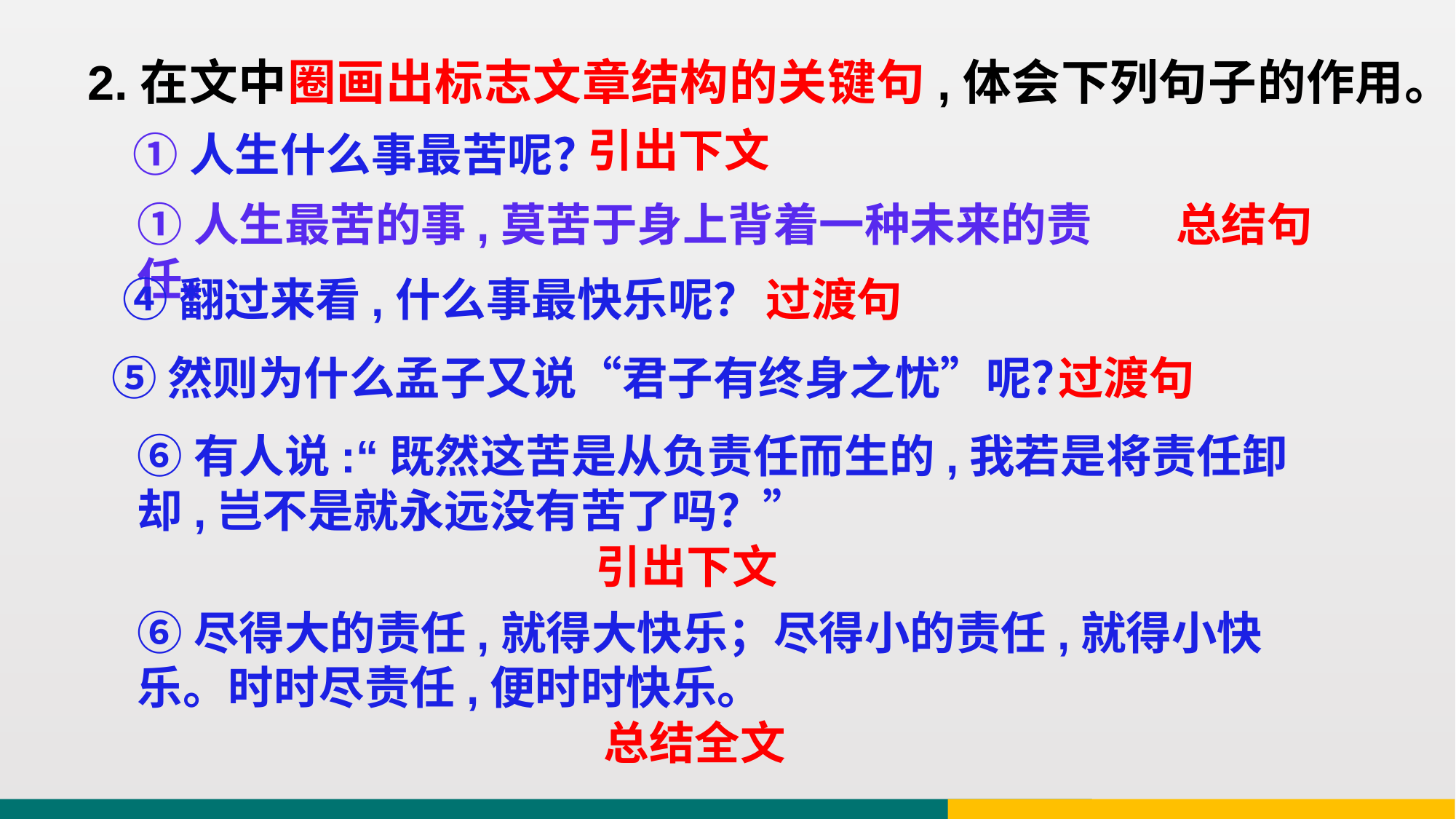

2.在文中圈画出标志文章结构的关键句,体会下列句子的作用。
引出下文
①人生什么事最苦呢？
①人生最苦的事,莫苦于身上背着一种未来的责任。
总结句
④翻过来看,什么事最快乐呢？
过渡句
⑤然则为什么孟子又说“君子有终身之忧”呢？
过渡句
⑥有人说:“既然这苦是从负责任而生的,我若是将责任卸却,岂不是就永远没有苦了吗？”
引出下文
⑥尽得大的责任,就得大快乐；尽得小的责任,就得小快乐。时时尽责任,便时时快乐。
总结全文